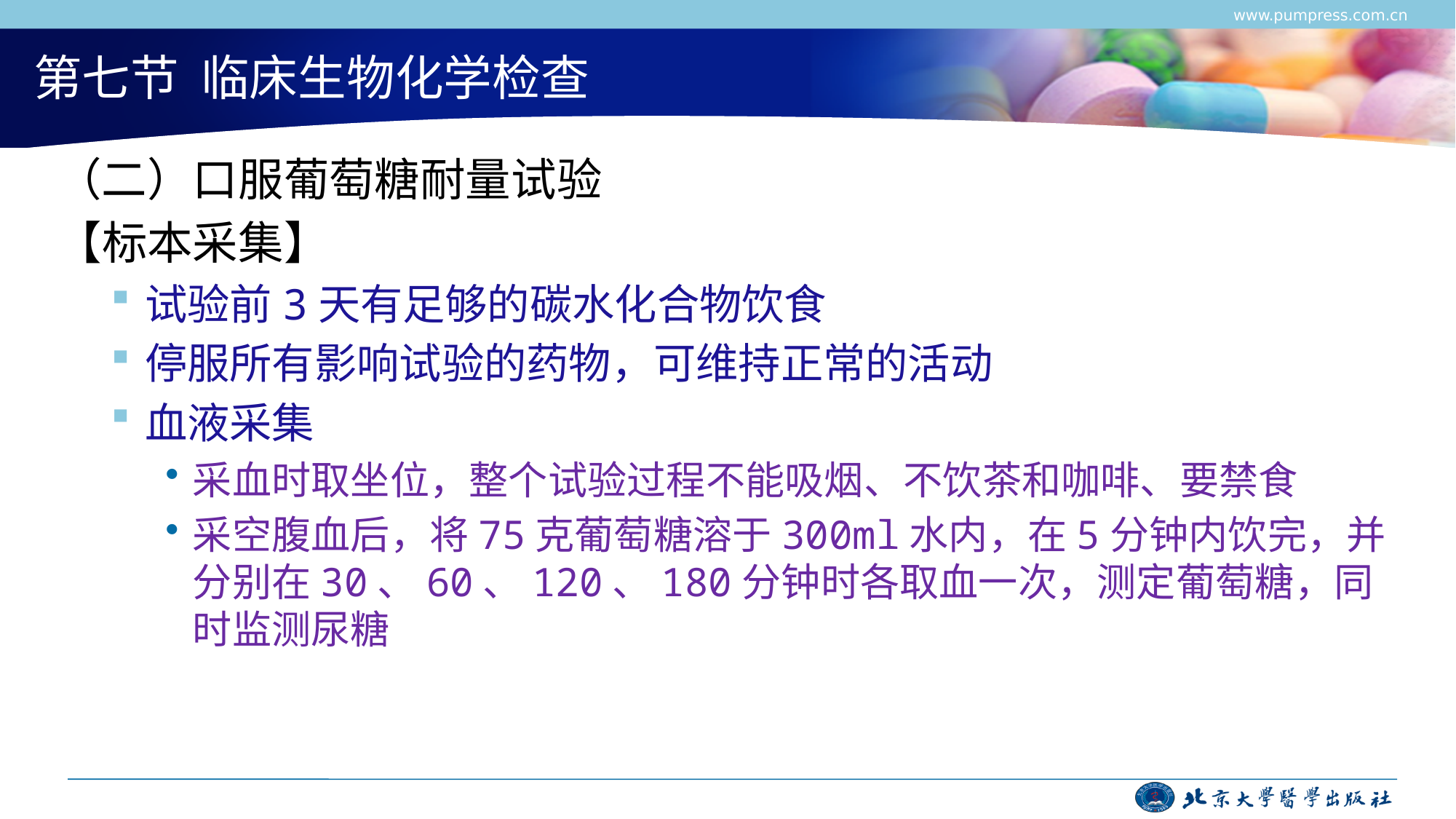

www.pumpress.com.cn
# 第七节  临床生物化学检查
（二）口服葡萄糖耐量试验
【标本采集】
试验前3天有足够的碳水化合物饮食
停服所有影响试验的药物，可维持正常的活动
血液采集
采血时取坐位，整个试验过程不能吸烟、不饮茶和咖啡、要禁食
采空腹血后，将75克葡萄糖溶于300ml水内，在5分钟内饮完，并分别在30、60、120、180分钟时各取血一次，测定葡萄糖，同时监测尿糖